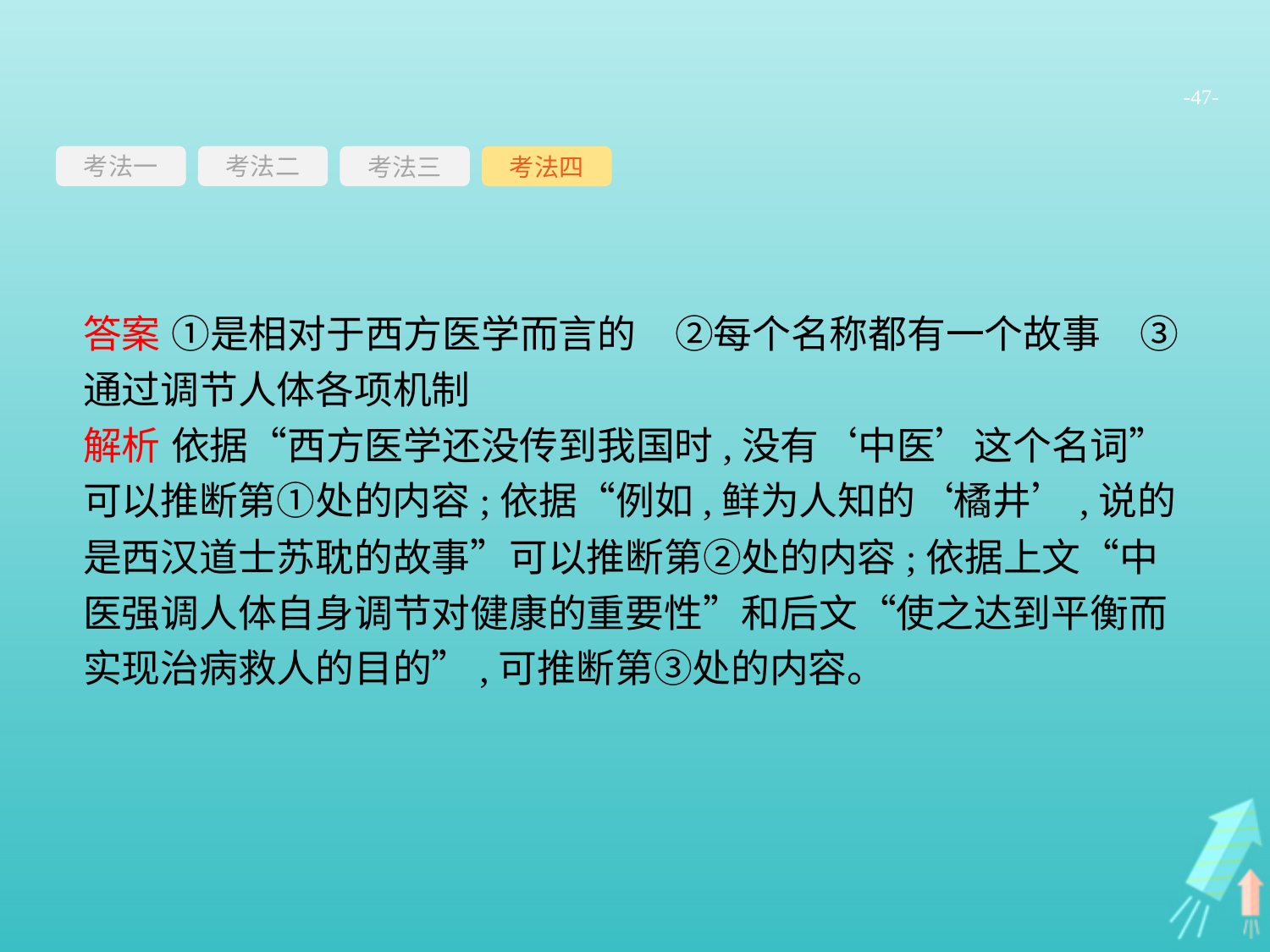

-47-
考法一
考法三
考法四
考法二
答案 ①是相对于西方医学而言的　②每个名称都有一个故事　③通过调节人体各项机制
解析 依据“西方医学还没传到我国时,没有‘中医’这个名词”可以推断第①处的内容;依据“例如,鲜为人知的‘橘井’,说的是西汉道士苏耽的故事”可以推断第②处的内容;依据上文“中医强调人体自身调节对健康的重要性”和后文“使之达到平衡而实现治病救人的目的”,可推断第③处的内容。